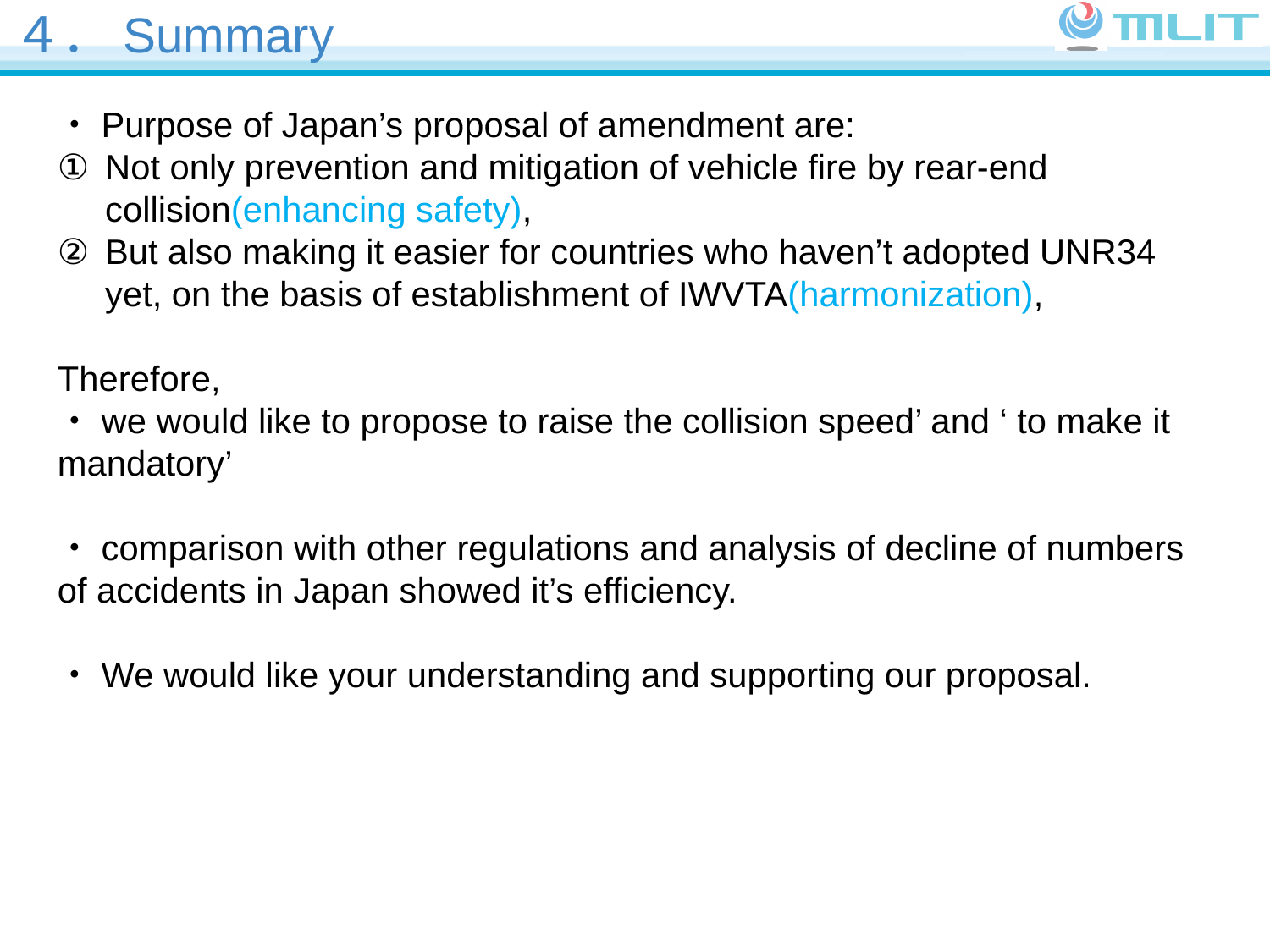

# ４．Summary
・Purpose of Japan’s proposal of amendment are:
Not only prevention and mitigation of vehicle fire by rear-end collision(enhancing safety),
But also making it easier for countries who haven’t adopted UNR34 yet, on the basis of establishment of IWVTA(harmonization),

Therefore,
・we would like to propose to raise the collision speed’ and ‘ to make it mandatory’

・comparison with other regulations and analysis of decline of numbers of accidents in Japan showed it’s efficiency.

・We would like your understanding and supporting our proposal.